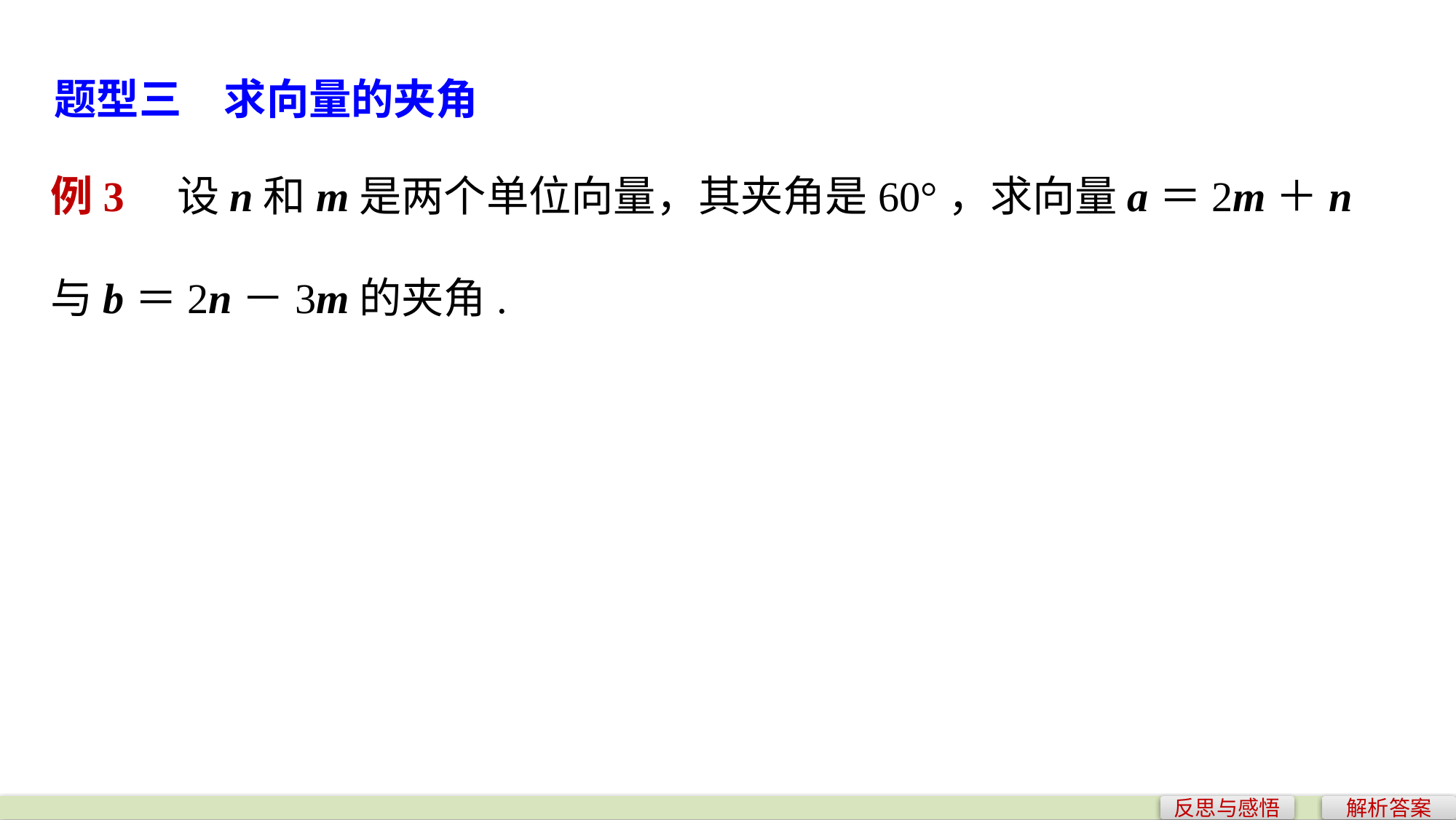

题型三　求向量的夹角
例3　设n和m是两个单位向量，其夹角是60°，求向量a＝2m＋n与b＝2n－3m的夹角.
反思与感悟
解析答案